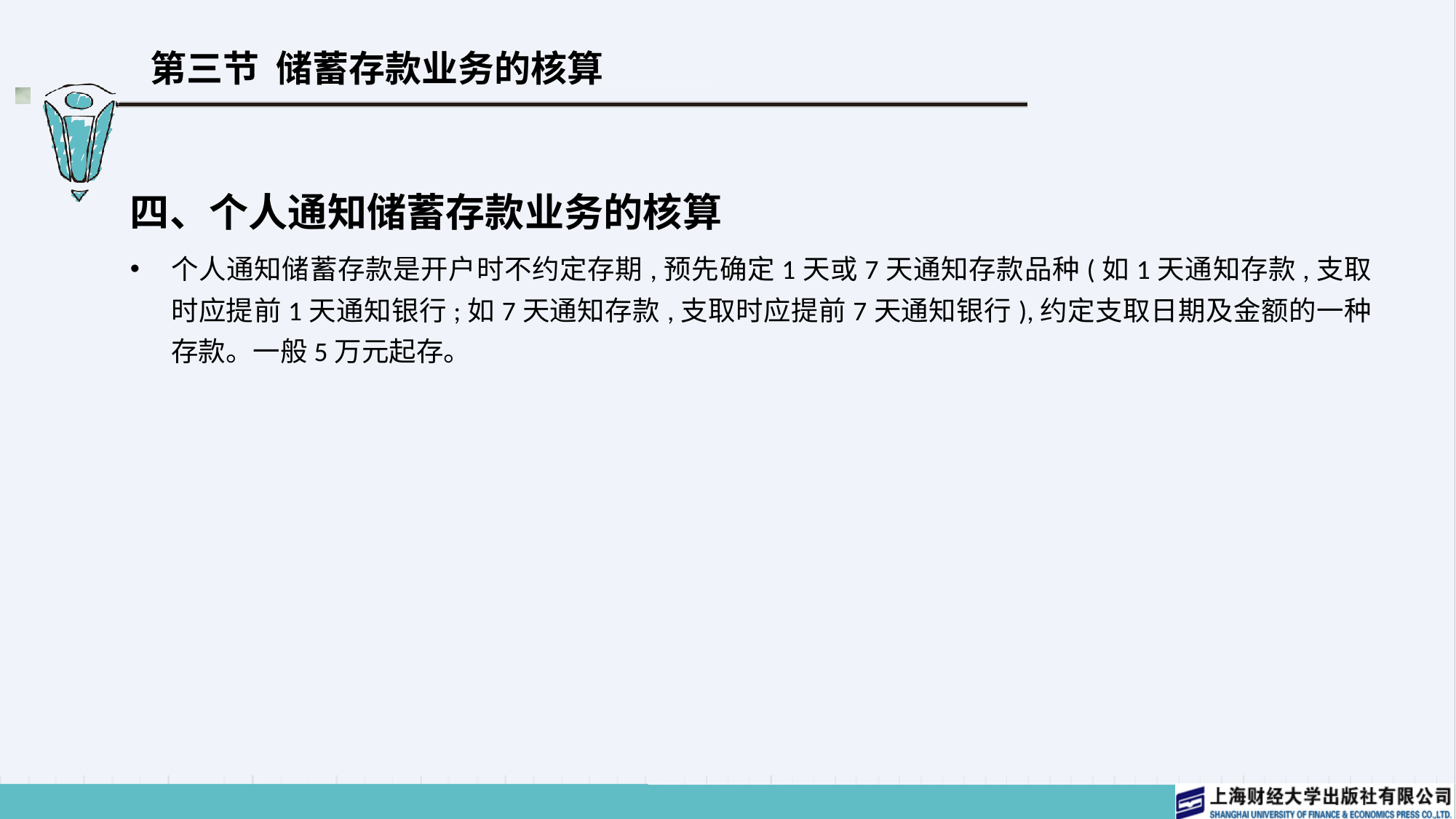

# 第三节  储蓄存款业务的核算
四、个人通知储蓄存款业务的核算
个人通知储蓄存款是开户时不约定存期,预先确定1天或7天通知存款品种(如1天通知存款,支取时应提前1天通知银行;如7天通知存款,支取时应提前7天通知银行),约定支取日期及金额的一种存款。一般5万元起存。